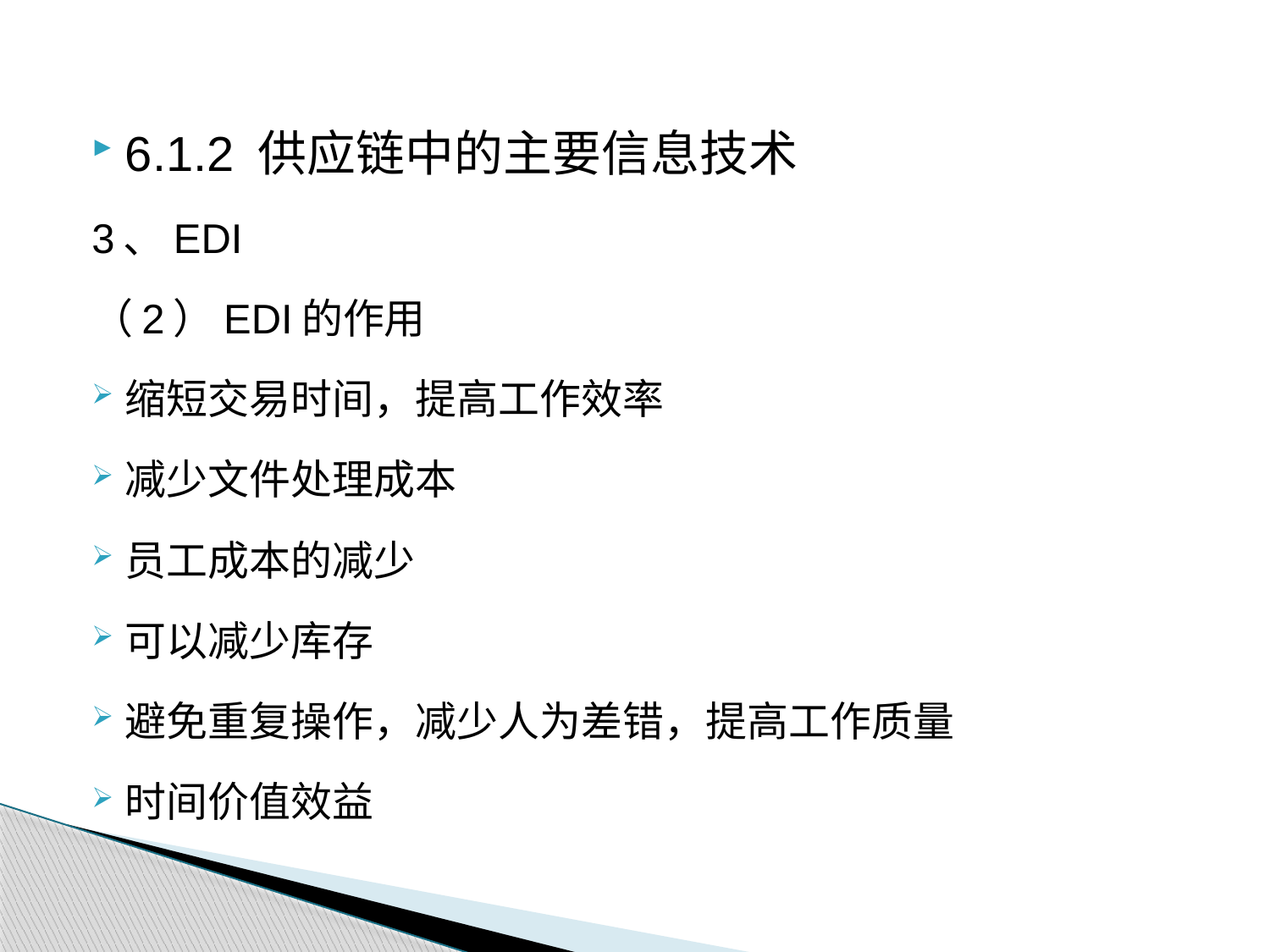

6.1.2 供应链中的主要信息技术
3、EDI
（2）EDI的作用
缩短交易时间，提高工作效率
减少文件处理成本
员工成本的减少
可以减少库存
避免重复操作，减少人为差错，提高工作质量
时间价值效益